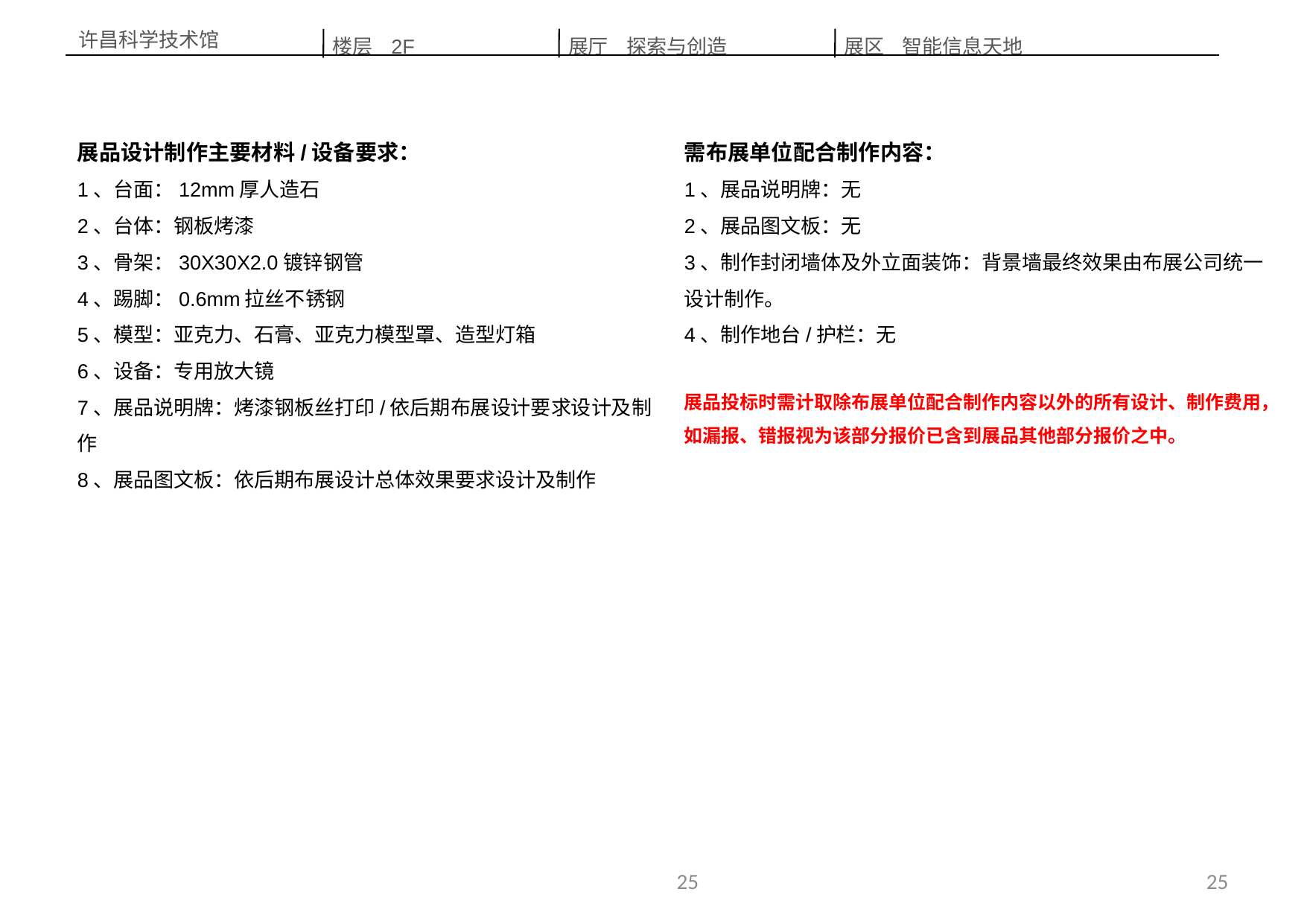

楼层   2F
展区    智能信息天地
展厅    探索与创造
许昌科学技术馆

展品设计制作主要材料/设备要求：
1、台面：12mm厚人造石
2、台体：钢板烤漆
3、骨架：30X30X2.0镀锌钢管
4、踢脚：0.6mm拉丝不锈钢
5、模型：亚克力、石膏、亚克力模型罩、造型灯箱
6、设备：专用放大镜
7、展品说明牌：烤漆钢板丝打印/依后期布展设计要求设计及制作
8、展品图文板：依后期布展设计总体效果要求设计及制作

需布展单位配合制作内容：
1、展品说明牌：无
2、展品图文板：无
3、制作封闭墙体及外立面装饰：背景墙最终效果由布展公司统一设计制作。
4、制作地台/护栏：无

展品投标时需计取除布展单位配合制作内容以外的所有设计、制作费用，如漏报、错报视为该部分报价已含到展品其他部分报价之中。
25
25